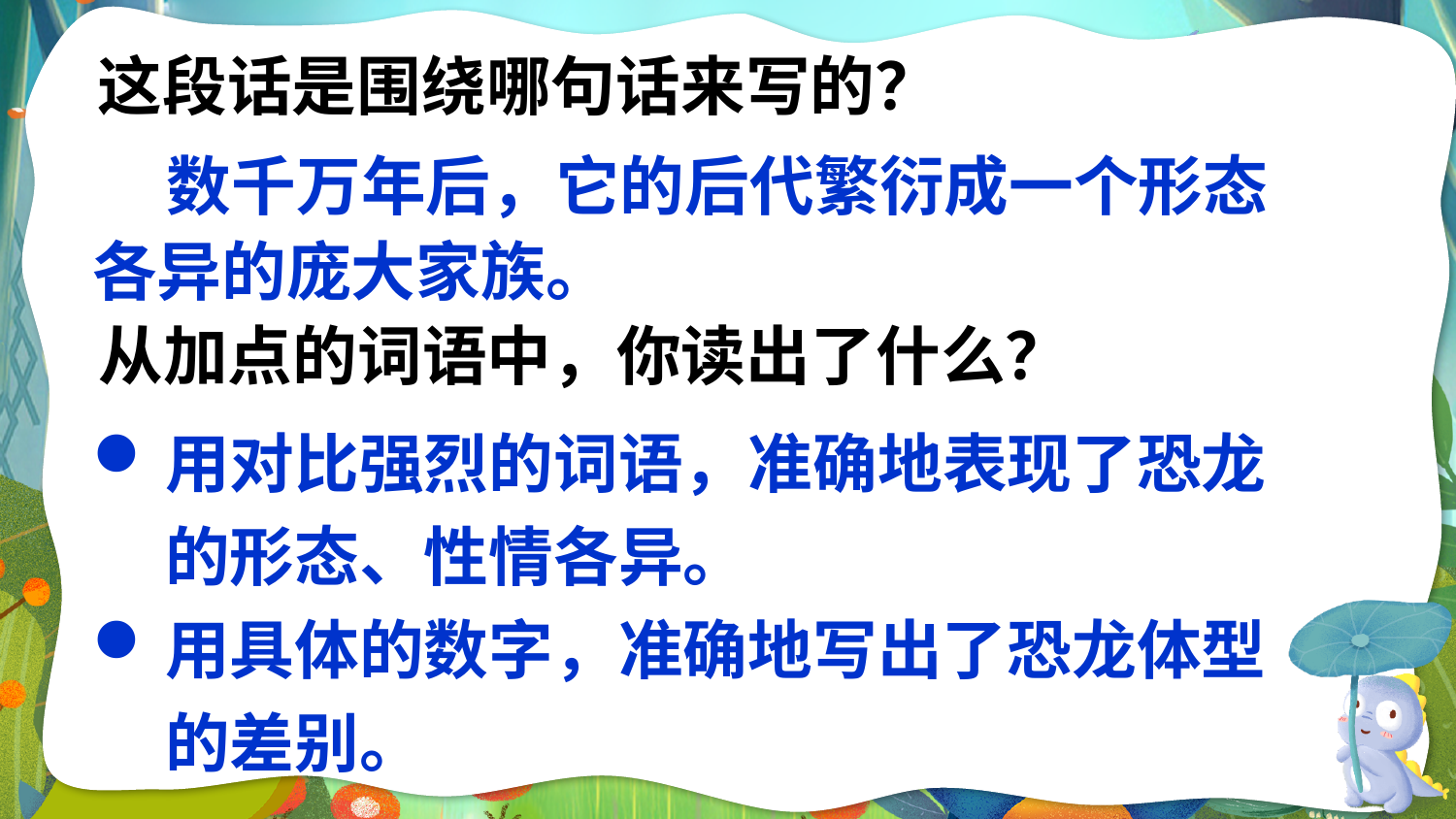

这段话是围绕哪句话来写的？
    数千万年后，它的后代繁衍成一个形态各异的庞大家族。
从加点的词语中，你读出了什么？
用对比强烈的词语，准确地表现了恐龙的形态、性情各异。
用具体的数字，准确地写出了恐龙体型的差别。